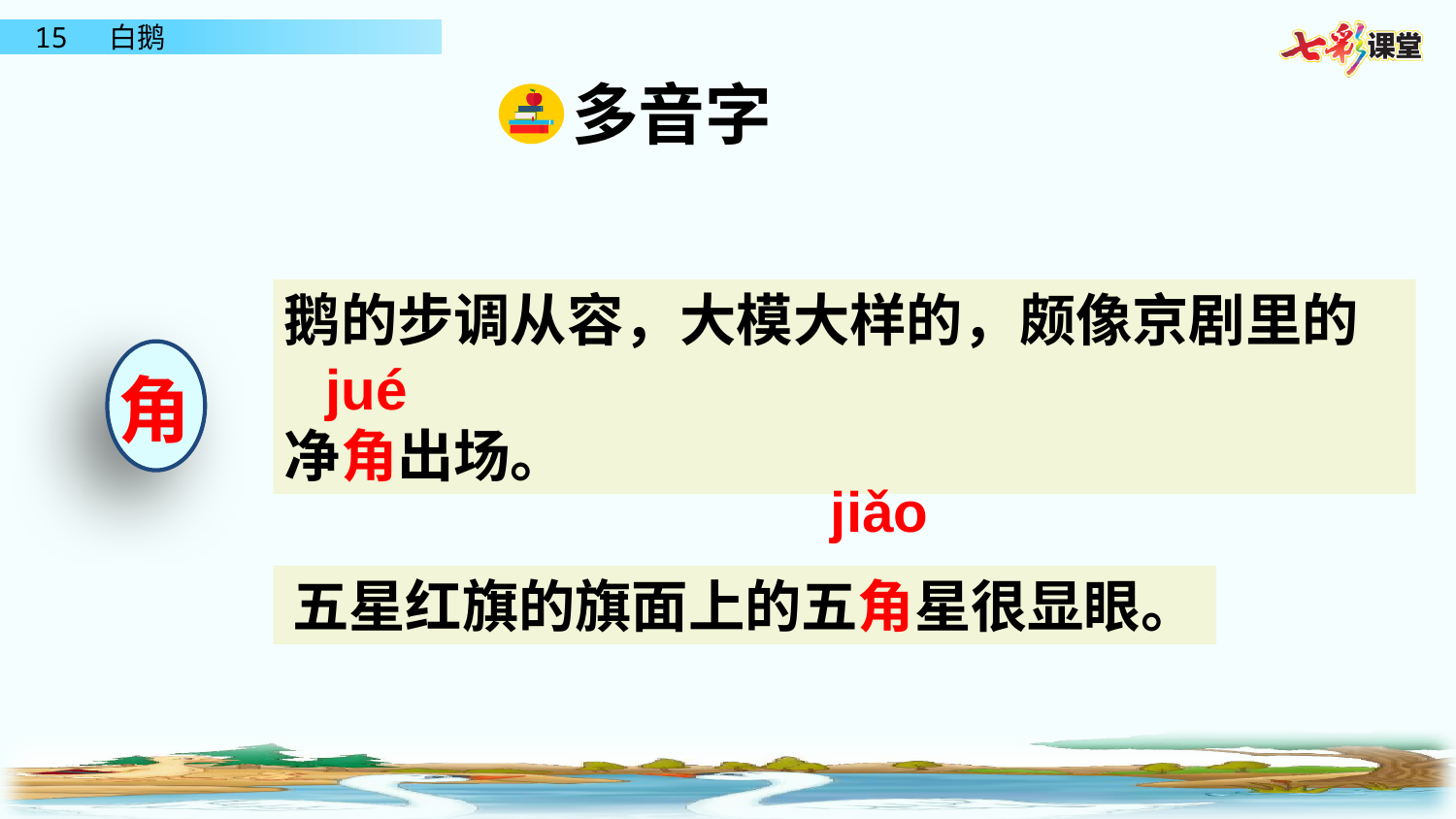

多音字

鹅的步调从容，大模大样的，颇像京剧里的

净角出场。

jué
角
jiǎo
五星红旗的旗面上的五角星很显眼。